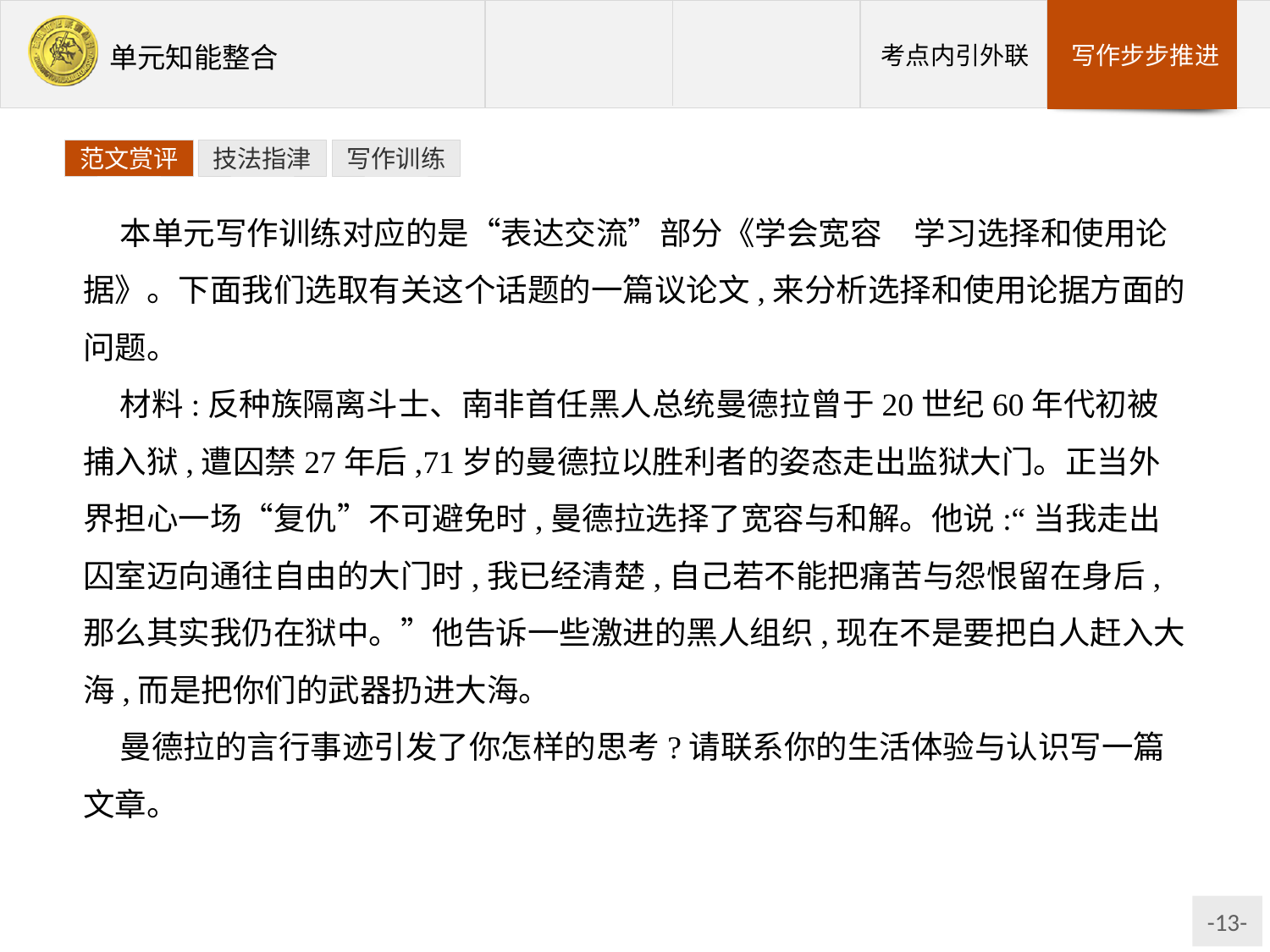

范文赏评
技法指津
写作训练
本单元写作训练对应的是“表达交流”部分《学会宽容　学习选择和使用论据》。下面我们选取有关这个话题的一篇议论文,来分析选择和使用论据方面的问题。
材料:反种族隔离斗士、南非首任黑人总统曼德拉曾于20世纪60年代初被捕入狱,遭囚禁27年后,71岁的曼德拉以胜利者的姿态走出监狱大门。正当外界担心一场“复仇”不可避免时,曼德拉选择了宽容与和解。他说:“当我走出囚室迈向通往自由的大门时,我已经清楚,自己若不能把痛苦与怨恨留在身后,那么其实我仍在狱中。”他告诉一些激进的黑人组织,现在不是要把白人赶入大海,而是把你们的武器扔进大海。
曼德拉的言行事迹引发了你怎样的思考?请联系你的生活体验与认识写一篇文章。